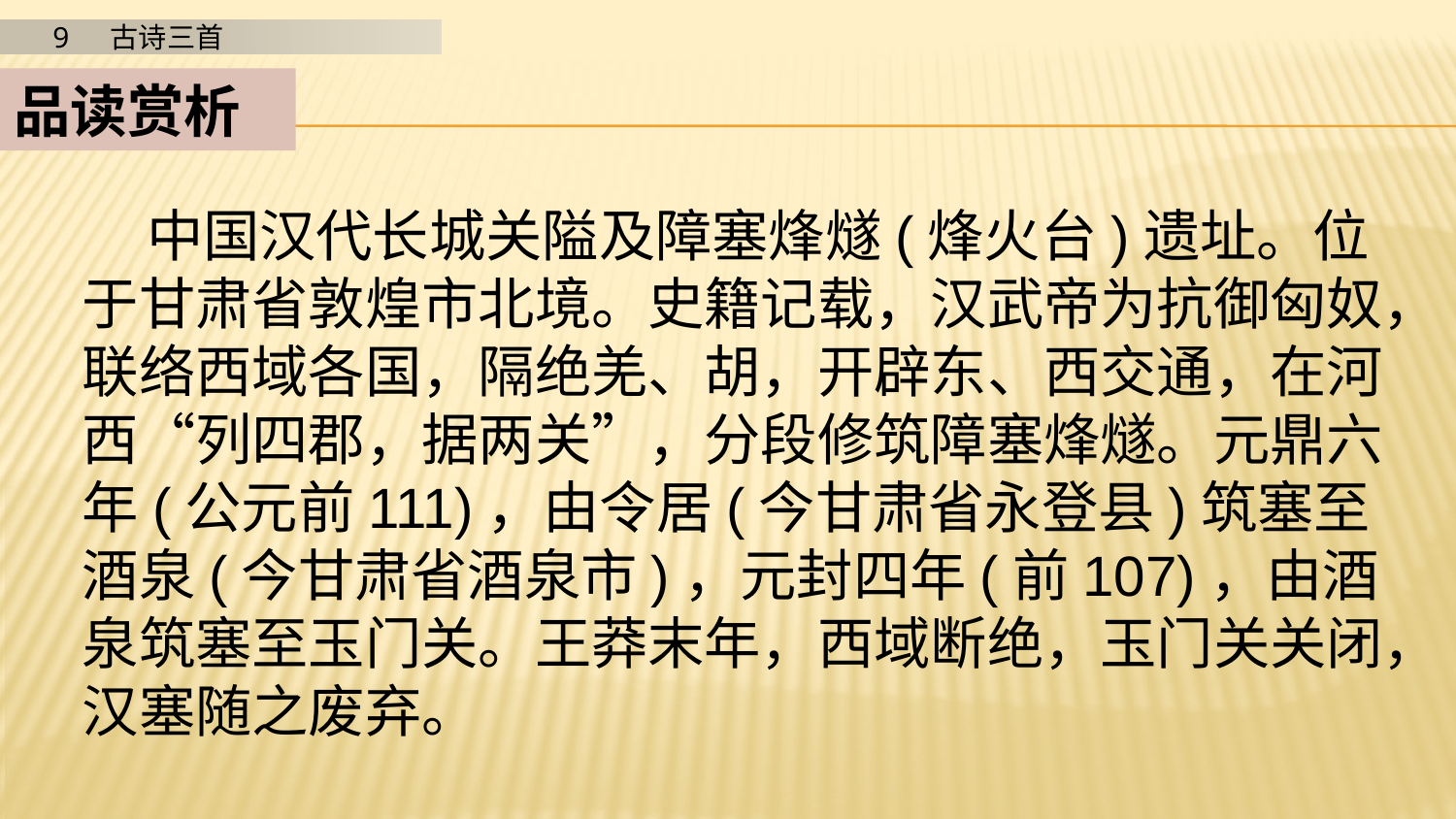

品读赏析
    中国汉代长城关隘及障塞烽燧(烽火台)遗址。位于甘肃省敦煌市北境。史籍记载，汉武帝为抗御匈奴，联络西域各国，隔绝羌、胡，开辟东、西交通，在河西“列四郡，据两关”，分段修筑障塞烽燧。元鼎六年(公元前111)，由令居(今甘肃省永登县)筑塞至酒泉(今甘肃省酒泉市)，元封四年(前107)，由酒泉筑塞至玉门关。王莽末年，西域断绝，玉门关关闭，汉塞随之废弃。